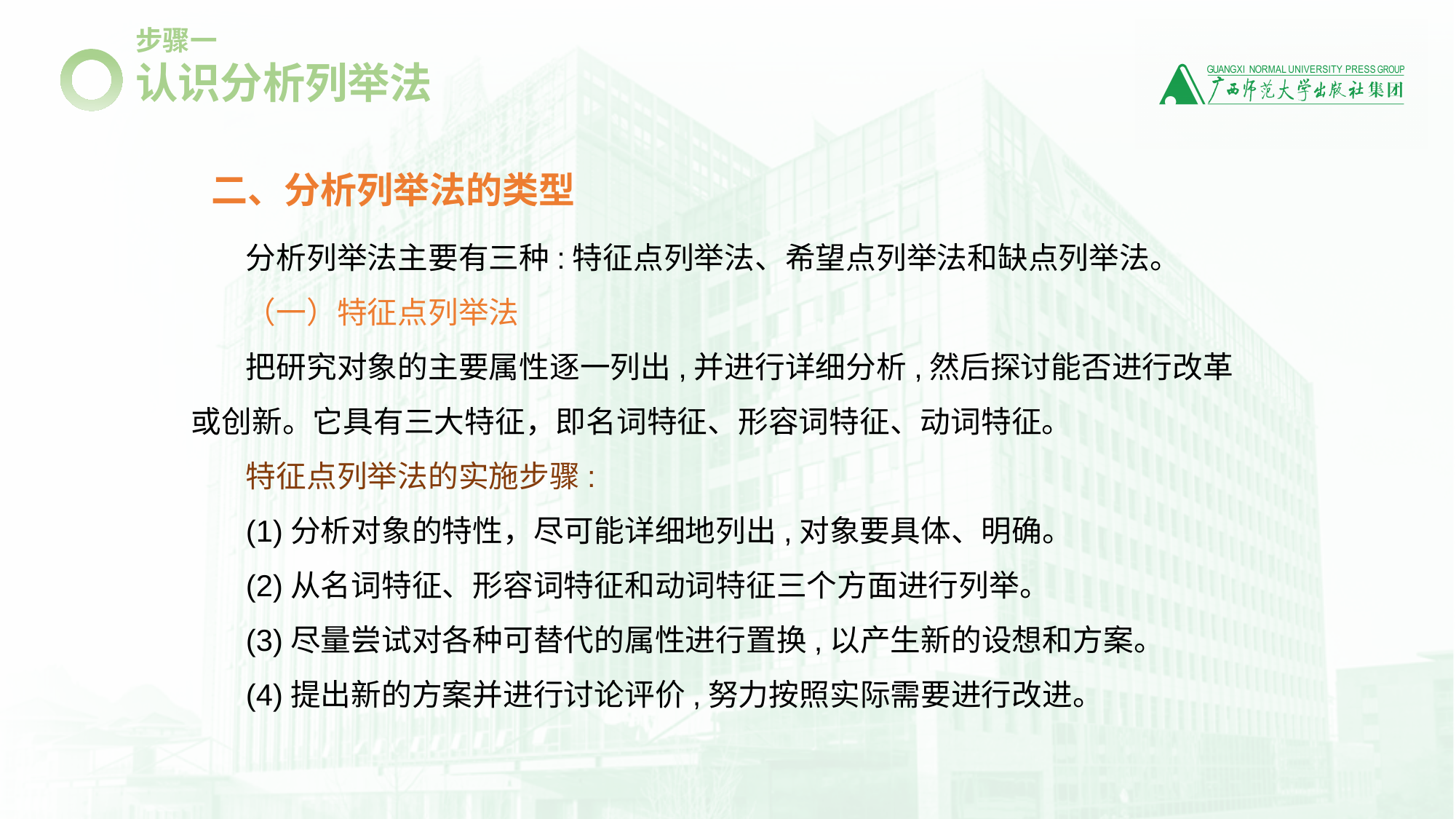

步骤一
认识分析列举法

二、分析列举法的类型
分析列举法主要有三种:特征点列举法、希望点列举法和缺点列举法。
（一）特征点列举法
把研究对象的主要属性逐一列出,并进行详细分析,然后探讨能否进行改革或创新。它具有三大特征，即名词特征、形容词特征、动词特征。
特征点列举法的实施步骤:
(1)分析对象的特性，尽可能详细地列出,对象要具体、明确。
(2)从名词特征、形容词特征和动词特征三个方面进行列举。
(3)尽量尝试对各种可替代的属性进行置换,以产生新的设想和方案。
(4)提出新的方案并进行讨论评价,努力按照实际需要进行改进。